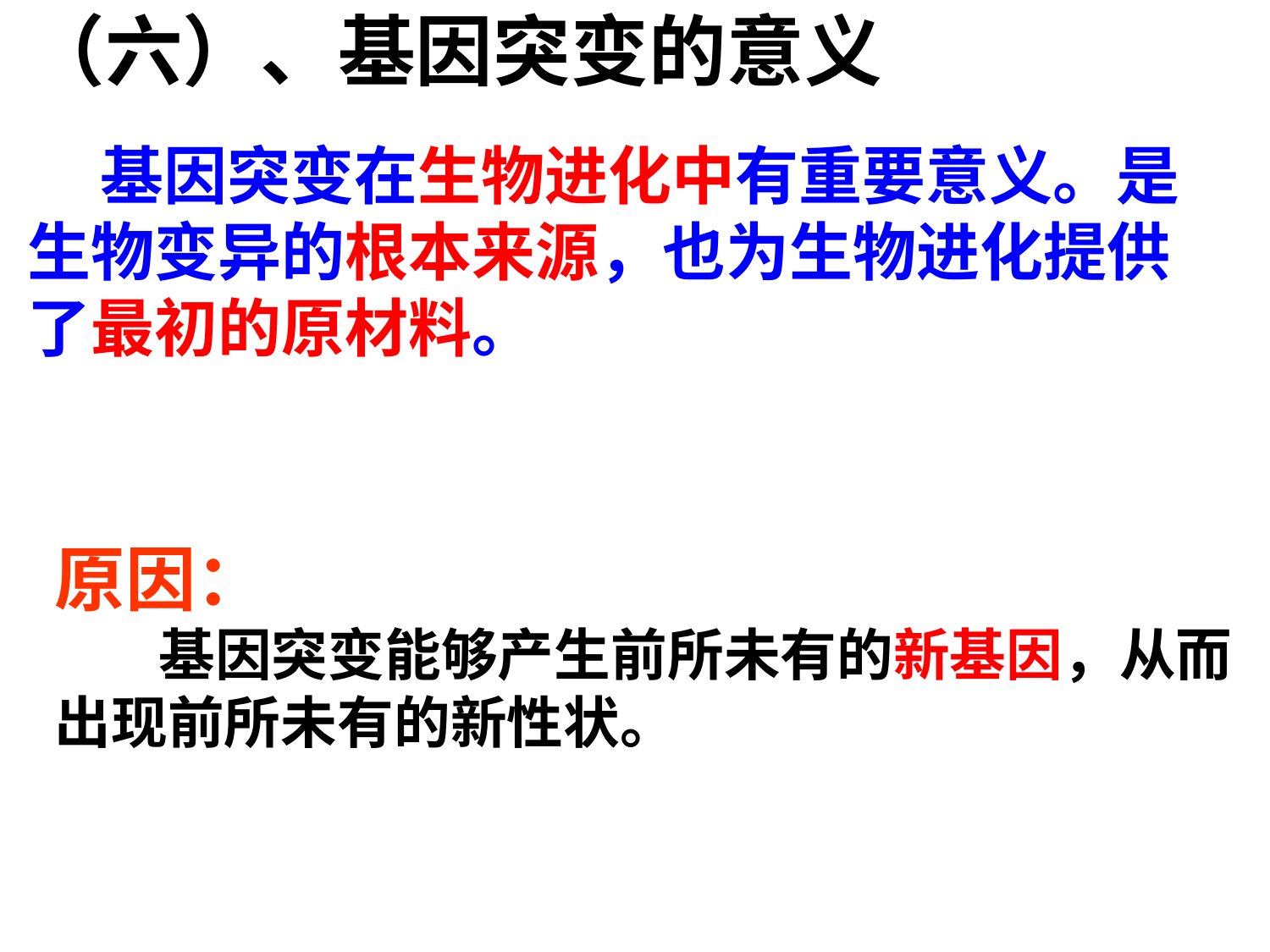

（六）、基因突变的意义
    基因突变在生物进化中有重要意义。是生物变异的根本来源，也为生物进化提供了最初的原材料。
原因：
       基因突变能够产生前所未有的新基因，从而出现前所未有的新性状。